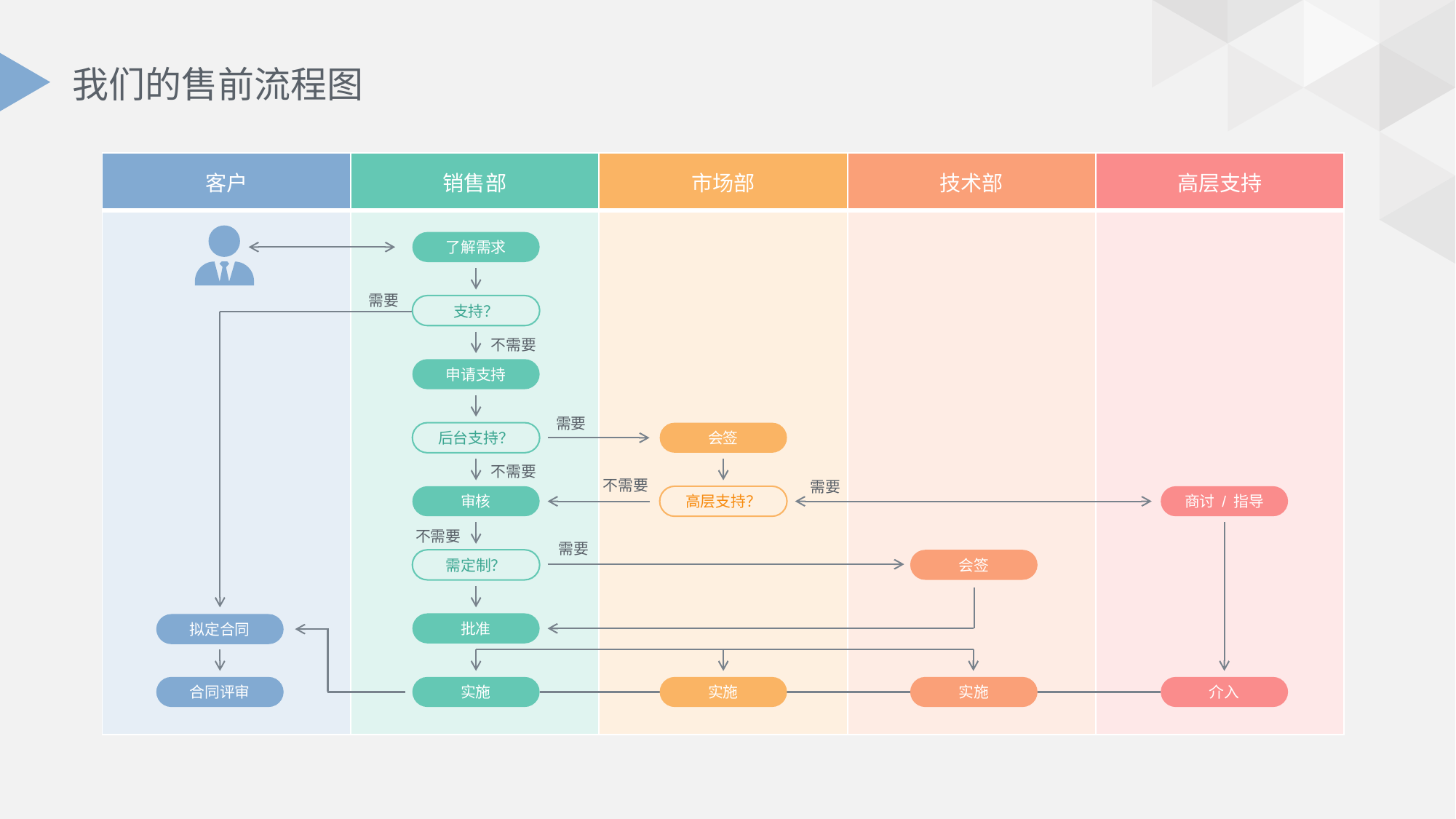

# 我们的售前流程图
| 客户 | 销售部 | 市场部 | 技术部 | 高层支持 |
| --- | --- | --- | --- | --- |
|  |  |  |  |  |

了解需求
需要
支持？
不需要
申请支持
需要
后台支持？
会签
不需要
不需要
需要
审核
高层支持？
商讨 / 指导
不需要
需要
需定制？
会签
批准
拟定合同
合同评审
实施
实施
实施
介入